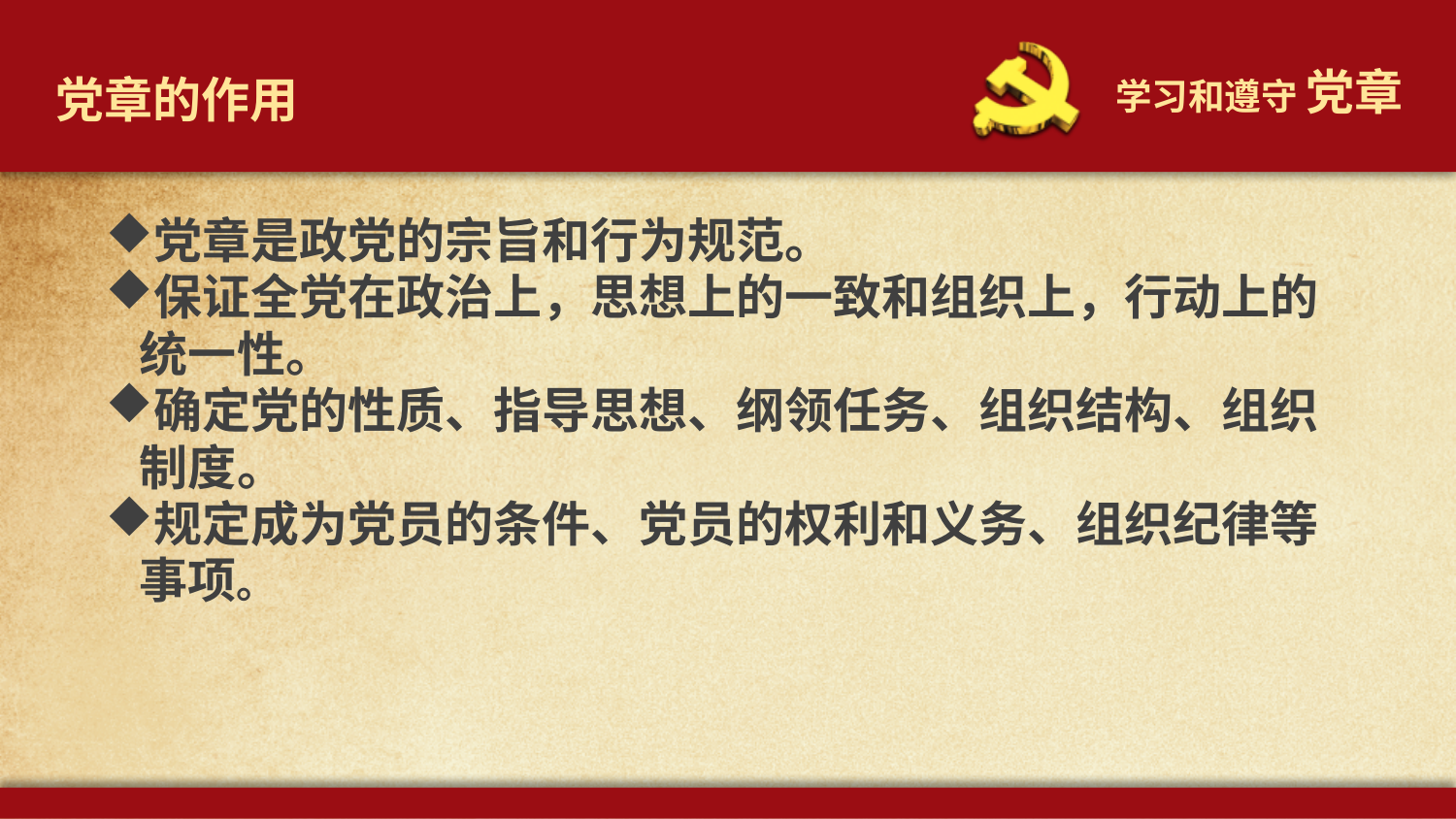

党章的作用

党章是政党的宗旨和行为规范。
保证全党在政治上，思想上的一致和组织上，行动上的统一性。
确定党的性质、指导思想、纲领任务、组织结构、组织制度。
规定成为党员的条件、党员的权利和义务、组织纪律等事项。